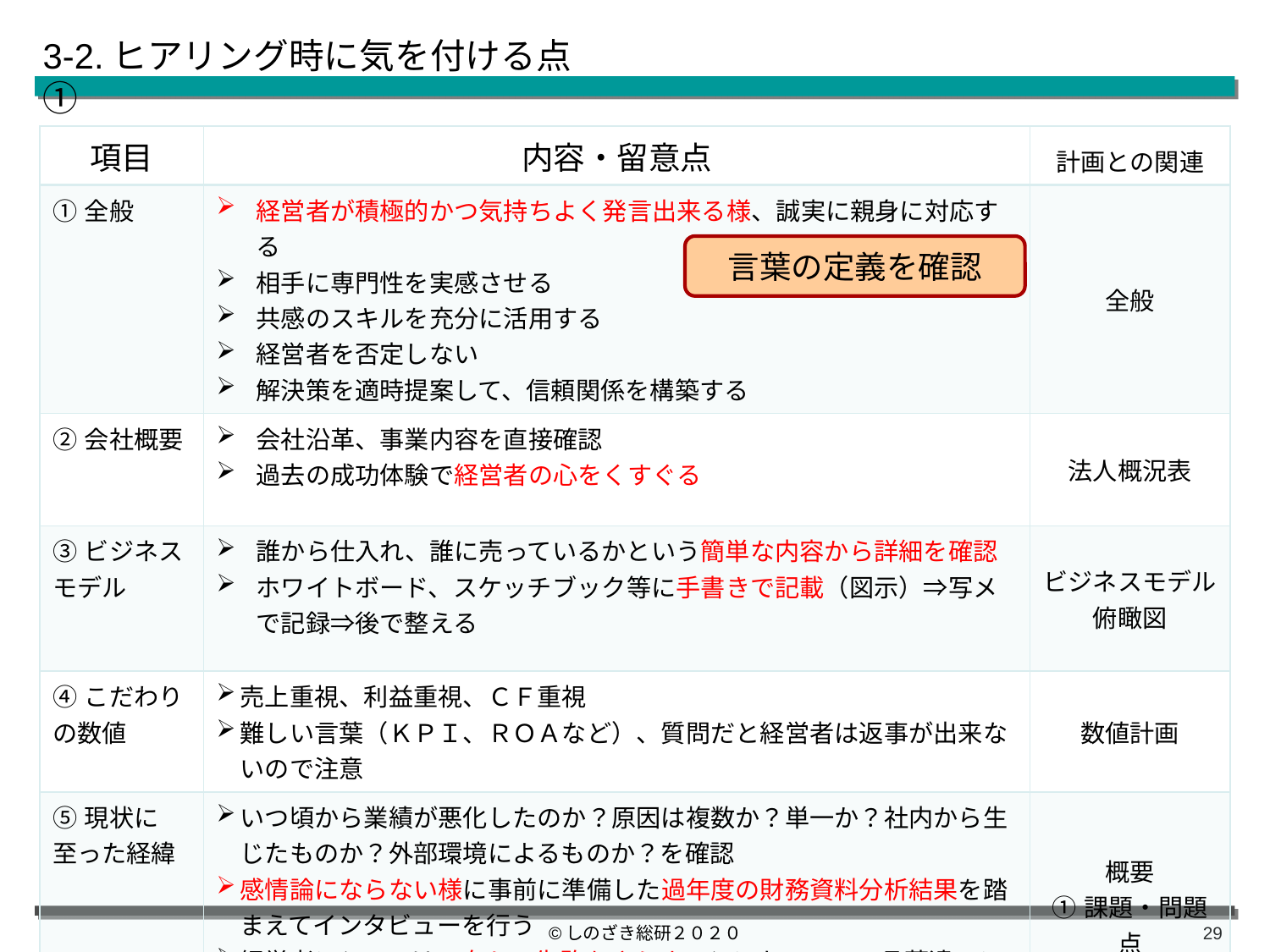

3-2.ヒアリング時に気を付ける点①
| 項目 | 内容・留意点 | 計画との関連 |
| --- | --- | --- |
| ①全般 | 経営者が積極的かつ気持ちよく発言出来る様、誠実に親身に対応する 相手に専門性を実感させる 共感のスキルを充分に活用する 経営者を否定しない 解決策を適時提案して、信頼関係を構築する | 全般 |
| ②会社概要 | 会社沿革、事業内容を直接確認 過去の成功体験で経営者の心をくすぐる | 法人概況表 |
| ③ビジネスモデル | 誰から仕入れ、誰に売っているかという簡単な内容から詳細を確認 ホワイトボード、スケッチブック等に手書きで記載（図示）⇒写メで記録⇒後で整える | ビジネスモデル俯瞰図 |
| ④こだわりの数値 | 売上重視、利益重視、ＣＦ重視 難しい言葉（ＫＰＩ、ＲＯＡなど）、質問だと経営者は返事が出来ないので注意 | 数値計画 |
| ⑤現状に至った経緯 | いつ頃から業績が悪化したのか？原因は複数か？単一か？社内から生じたものか？外部環境によるものか？を確認 感情論にならない様に事前に準備した過年度の財務資料分析結果を踏まえてインタビューを行う 経営者にとっては、自らの失敗をさらすことになるので、言葉遣いに気を付ける | 概要 ①課題・問題点 |
言葉の定義を確認
©しのざき総研２０２０
29